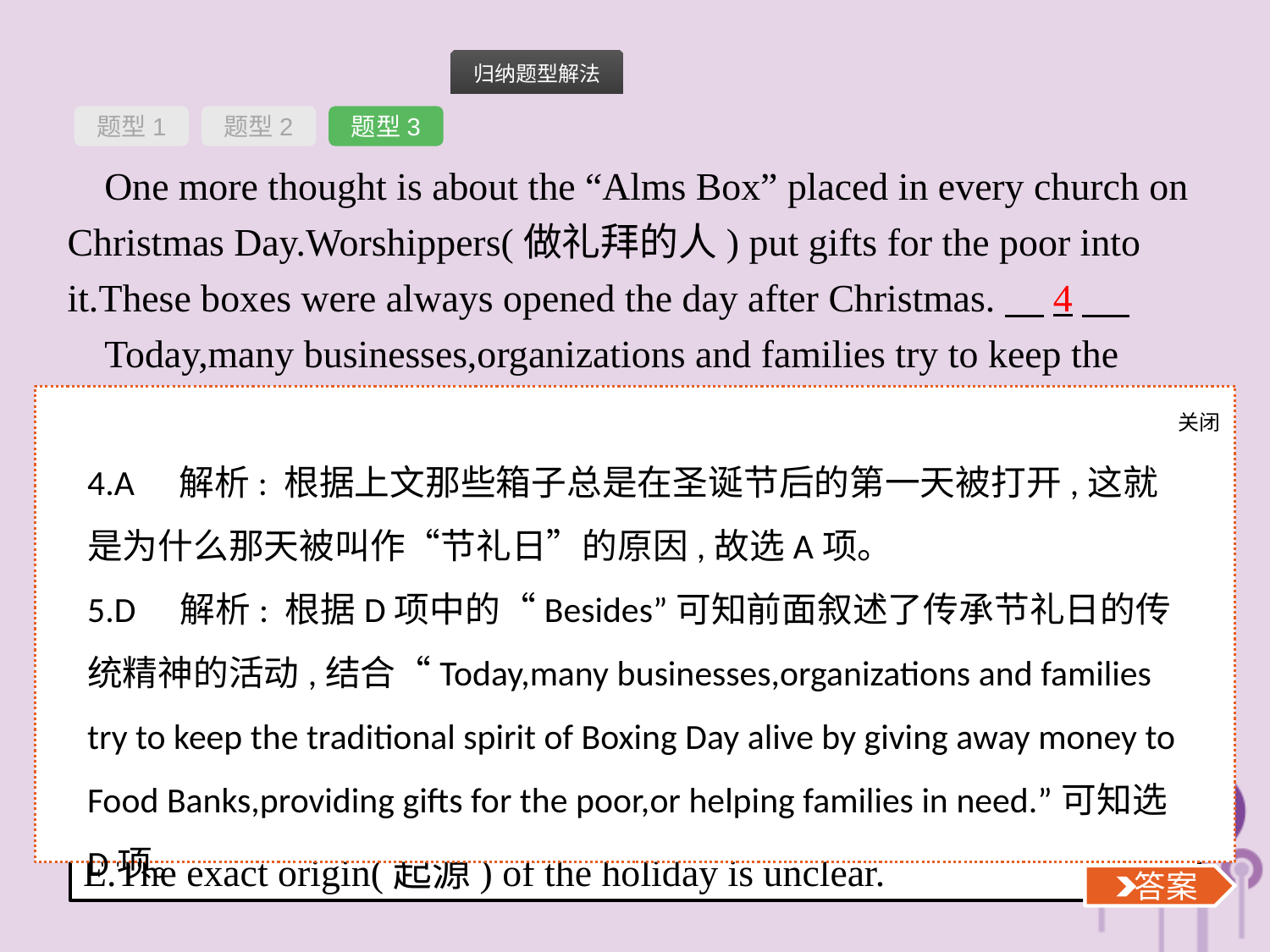

题型1
题型2
题型3
One more thought is about the “Alms Box” placed in every church on Christmas Day.Worshippers(做礼拜的人) put gifts for the poor into it.These boxes were always opened the day after Christmas.　4
Today,many businesses,organizations and families try to keep the traditional spirit of Boxing Day alive by giving away money to Food Banks,providing gifts for the poor,or helping families in need.　5

关闭
  答案

4.A　解析: 根据上文那些箱子总是在圣诞节后的第一天被打开,这就是为什么那天被叫作“节礼日”的原因,故选A项。
5.D　解析: 根据D项中的“Besides”可知前面叙述了传承节礼日的传统精神的活动,结合“Today,many businesses,organizations and families try to keep the traditional spirit of Boxing Day alive by giving away money to Food Banks,providing gifts for the poor,or helping families in need.”可知选D项。
A.That is why that day became known as Boxing Day.
B.It was sealed up(密封) and kept on board until the ship came home safely.
C.Like Christmas Day,Boxing Day is a public holiday.
D.Besides,spending time with family and shopping are necessary activities on Boxing Day now.
E.The exact origin(起源) of the holiday is unclear.
  答案